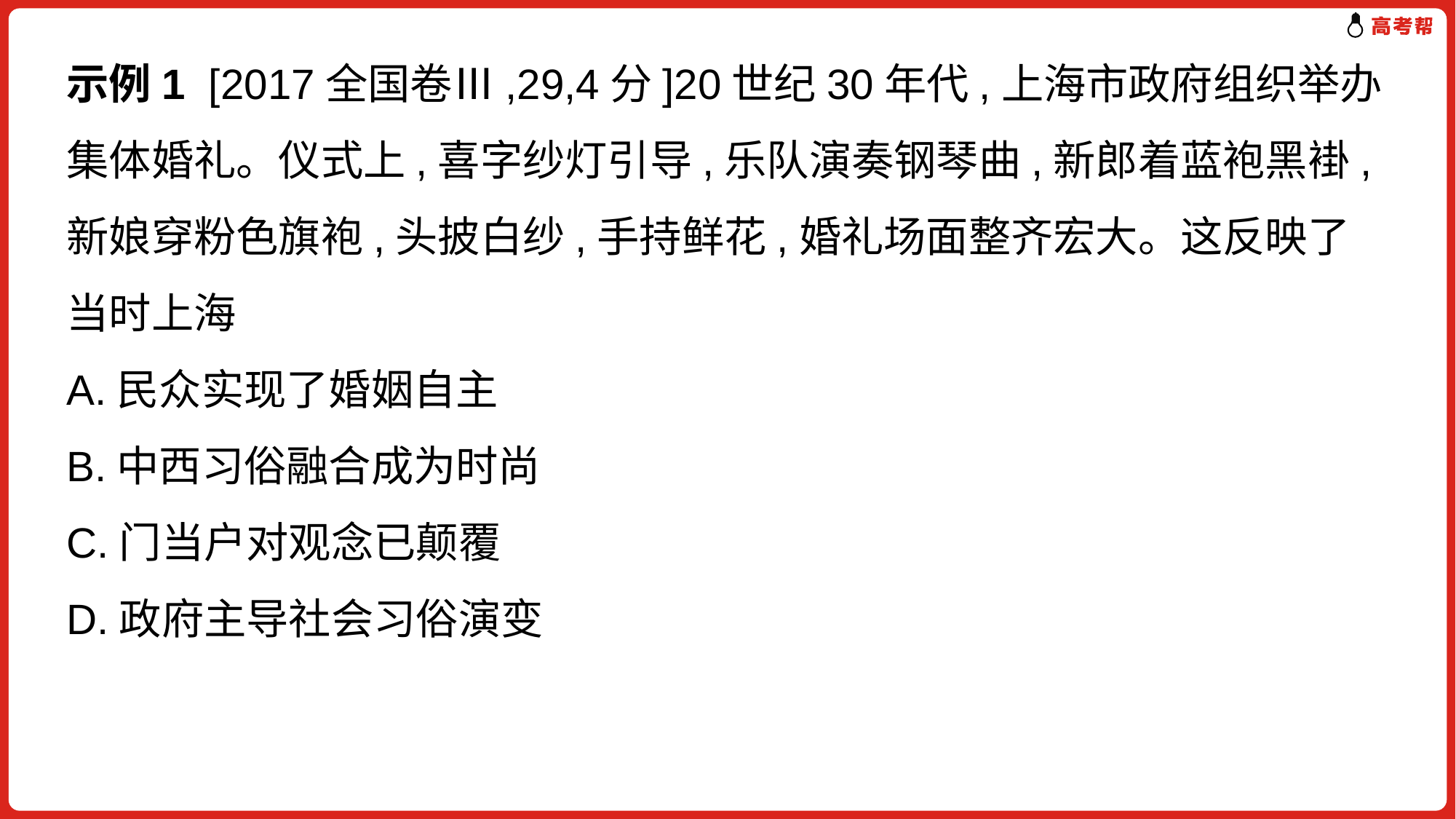

示例1  [2017全国卷Ⅲ,29,4分]20世纪30年代,上海市政府组织举办集体婚礼。仪式上,喜字纱灯引导,乐队演奏钢琴曲,新郎着蓝袍黑褂,新娘穿粉色旗袍,头披白纱,手持鲜花,婚礼场面整齐宏大。这反映了当时上海
A.民众实现了婚姻自主
B.中西习俗融合成为时尚
C.门当户对观念已颠覆
D.政府主导社会习俗演变